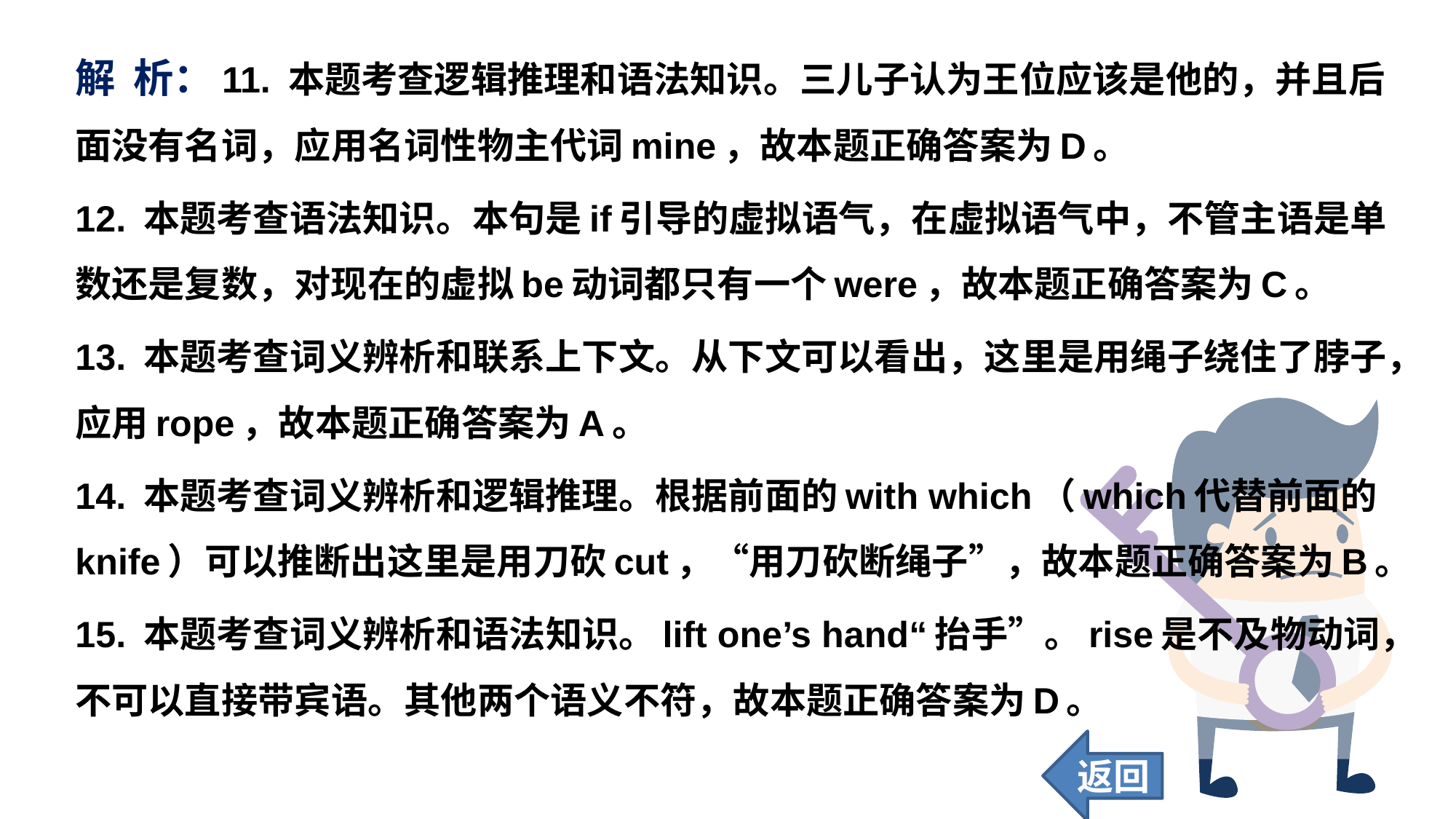

解  析：11. 本题考查逻辑推理和语法知识。三儿子认为王位应该是他的，并且后面没有名词，应用名词性物主代词mine，故本题正确答案为D。
12. 本题考查语法知识。本句是if引导的虚拟语气，在虚拟语气中，不管主语是单数还是复数，对现在的虚拟be动词都只有一个were，故本题正确答案为C。
13. 本题考查词义辨析和联系上下文。从下文可以看出，这里是用绳子绕住了脖子，应用rope，故本题正确答案为A。
14. 本题考查词义辨析和逻辑推理。根据前面的with which（which代替前面的knife）可以推断出这里是用刀砍cut，“用刀砍断绳子”，故本题正确答案为B。
15. 本题考查词义辨析和语法知识。lift one’s hand“抬手”。rise是不及物动词，不可以直接带宾语。其他两个语义不符，故本题正确答案为D。

返回
49